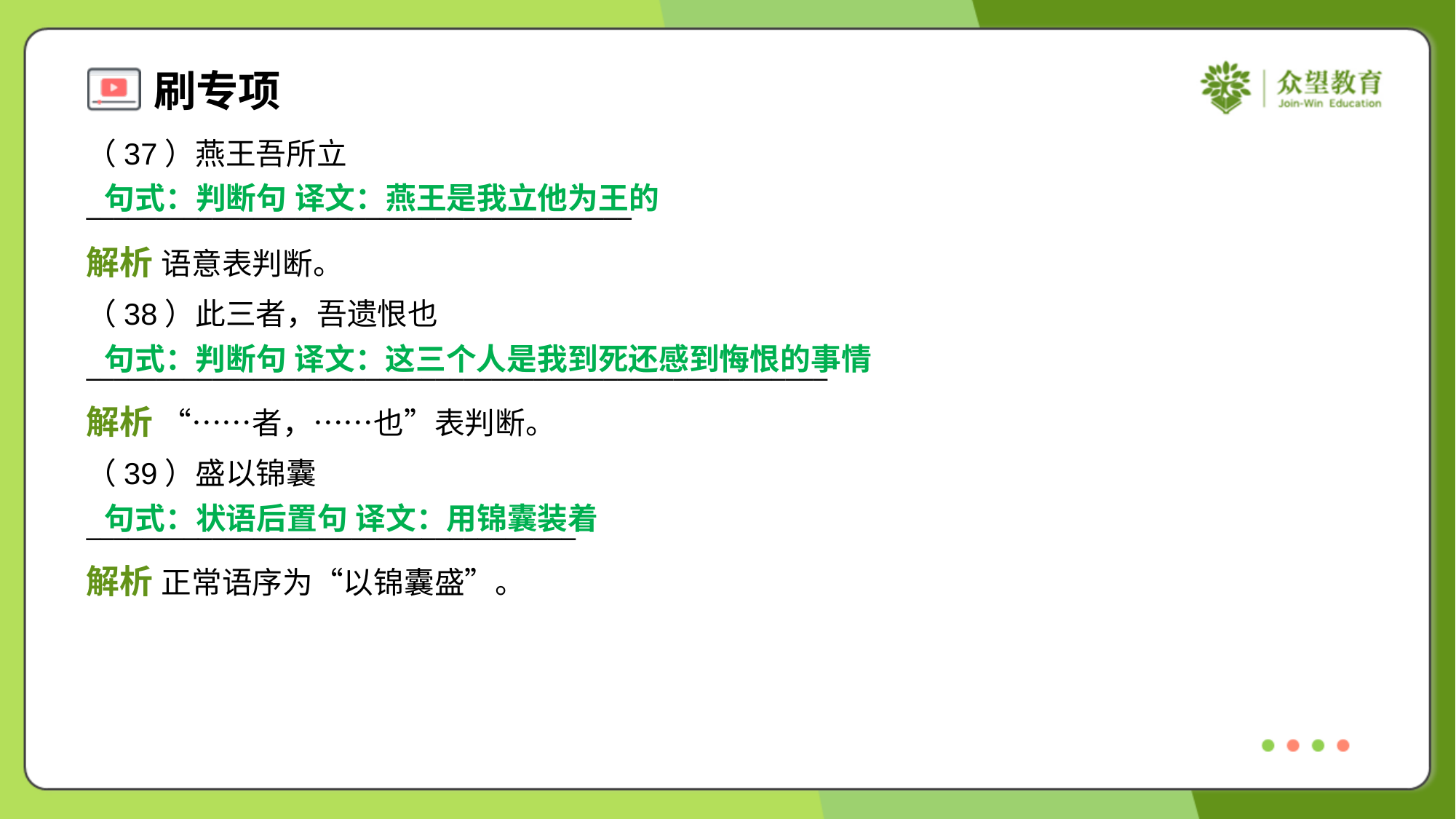

（37）燕王吾所立
_______________________________________
句式：判断句 译文：燕王是我立他为王的
解析 语意表判断。
（38）此三者，吾遗恨也
_____________________________________________________
句式：判断句 译文：这三个人是我到死还感到悔恨的事情
解析 “……者，……也”表判断。
（39）盛以锦囊
___________________________________
句式：状语后置句 译文：用锦囊装着
解析 正常语序为“以锦囊盛”。